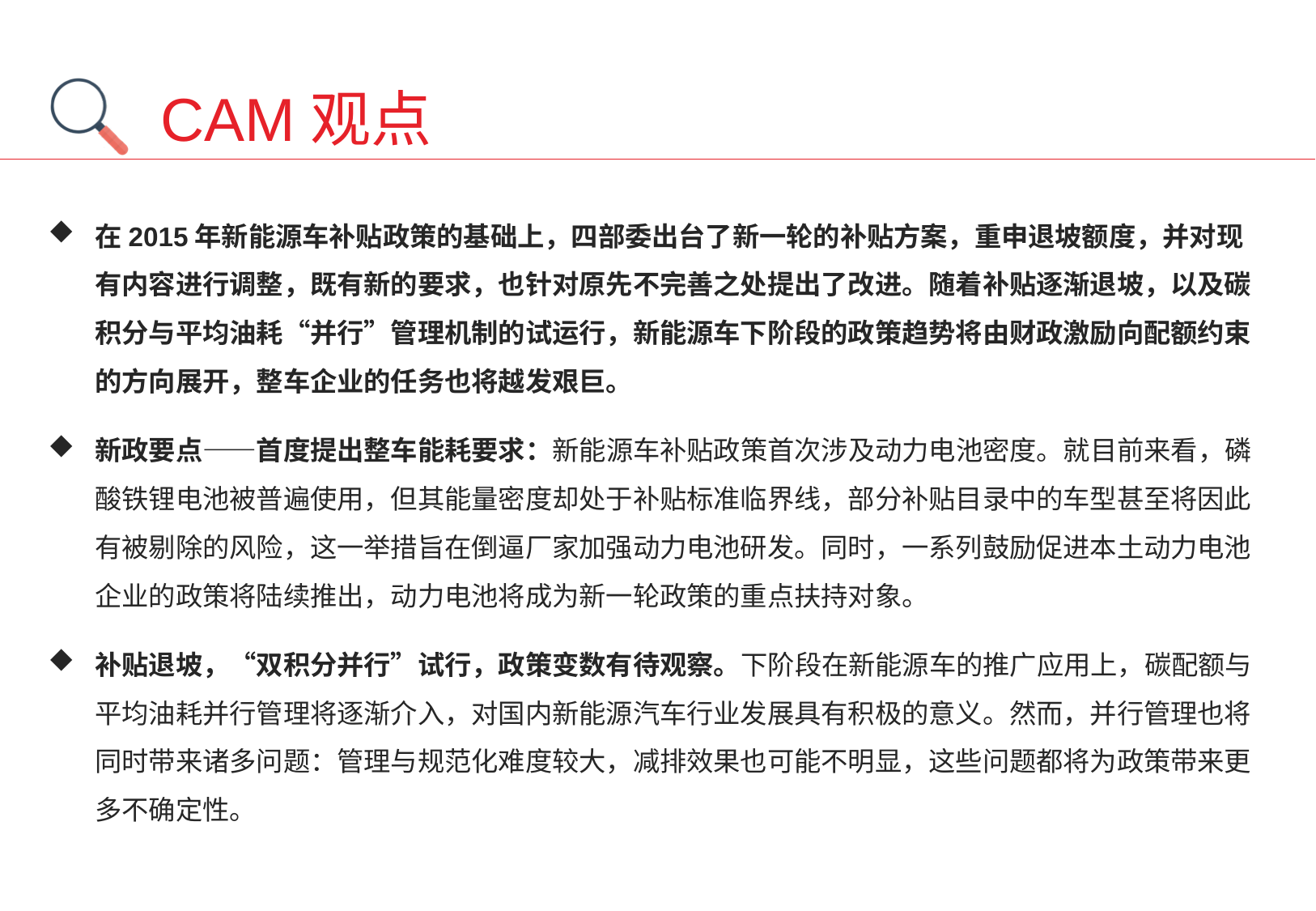

在2015年新能源车补贴政策的基础上，四部委出台了新一轮的补贴方案，重申退坡额度，并对现有内容进行调整，既有新的要求，也针对原先不完善之处提出了改进。随着补贴逐渐退坡，以及碳积分与平均油耗“并行”管理机制的试运行，新能源车下阶段的政策趋势将由财政激励向配额约束的方向展开，整车企业的任务也将越发艰巨。
新政要点——首度提出整车能耗要求：新能源车补贴政策首次涉及动力电池密度。就目前来看，磷酸铁锂电池被普遍使用，但其能量密度却处于补贴标准临界线，部分补贴目录中的车型甚至将因此有被剔除的风险，这一举措旨在倒逼厂家加强动力电池研发。同时，一系列鼓励促进本土动力电池企业的政策将陆续推出，动力电池将成为新一轮政策的重点扶持对象。
补贴退坡，“双积分并行”试行，政策变数有待观察。下阶段在新能源车的推广应用上，碳配额与平均油耗并行管理将逐渐介入，对国内新能源汽车行业发展具有积极的意义。然而，并行管理也将同时带来诸多问题：管理与规范化难度较大，减排效果也可能不明显，这些问题都将为政策带来更多不确定性。